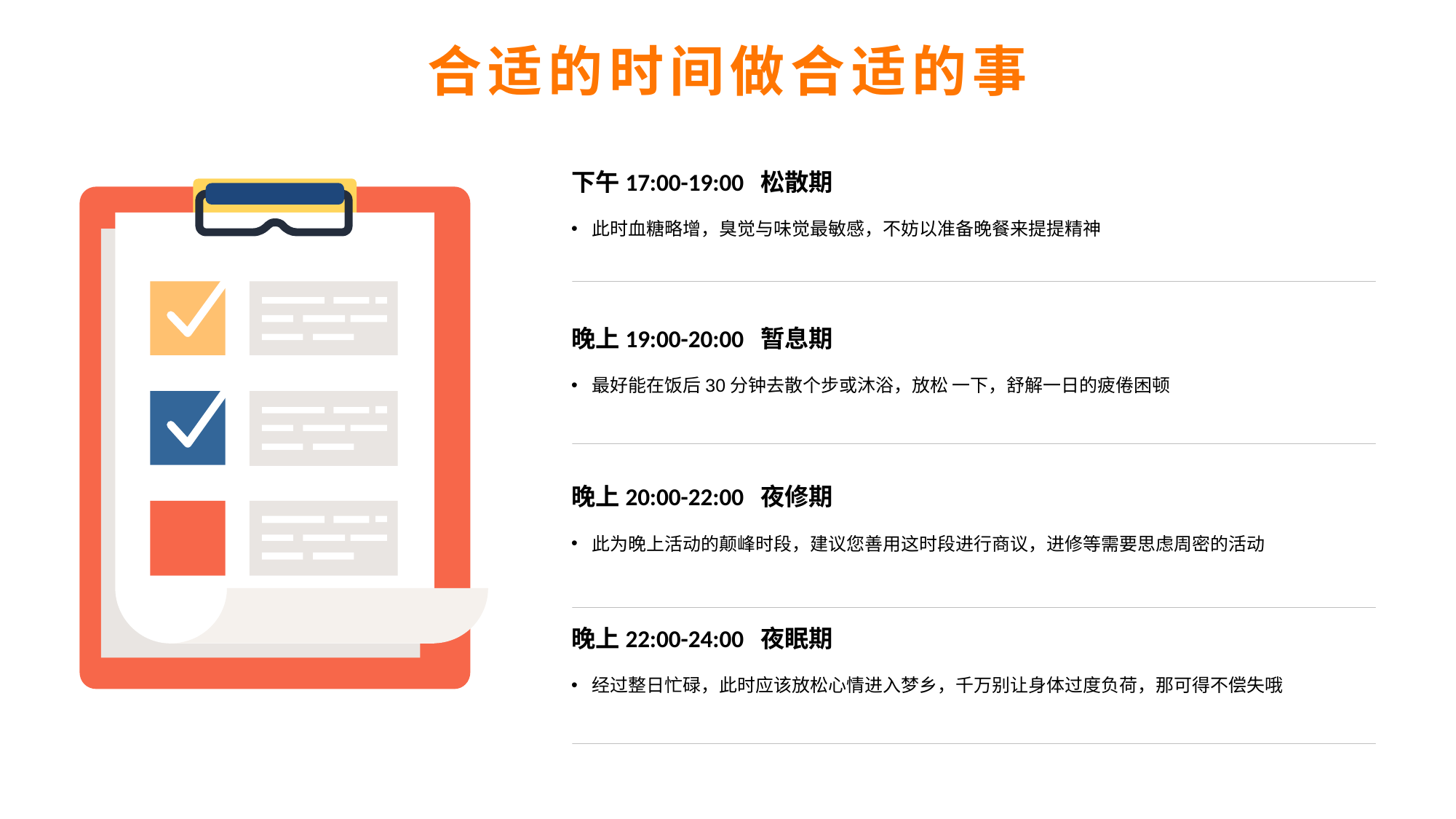

合适的时间做合适的事
下午17:00-19:00  松散期
此时血糖略增，臭觉与味觉最敏感，不妨以准备晚餐来提提精神

晚上19:00-20:00  暂息期
最好能在饭后30分钟去散个步或沐浴，放松 一下，舒解一日的疲倦困顿
晚上20:00-22:00  夜修期
此为晚上活动的颠峰时段，建议您善用这时段进行商议，进修等需要思虑周密的活动
晚上22:00-24:00  夜眠期
经过整日忙碌，此时应该放松心情进入梦乡，千万别让身体过度负荷，那可得不偿失哦